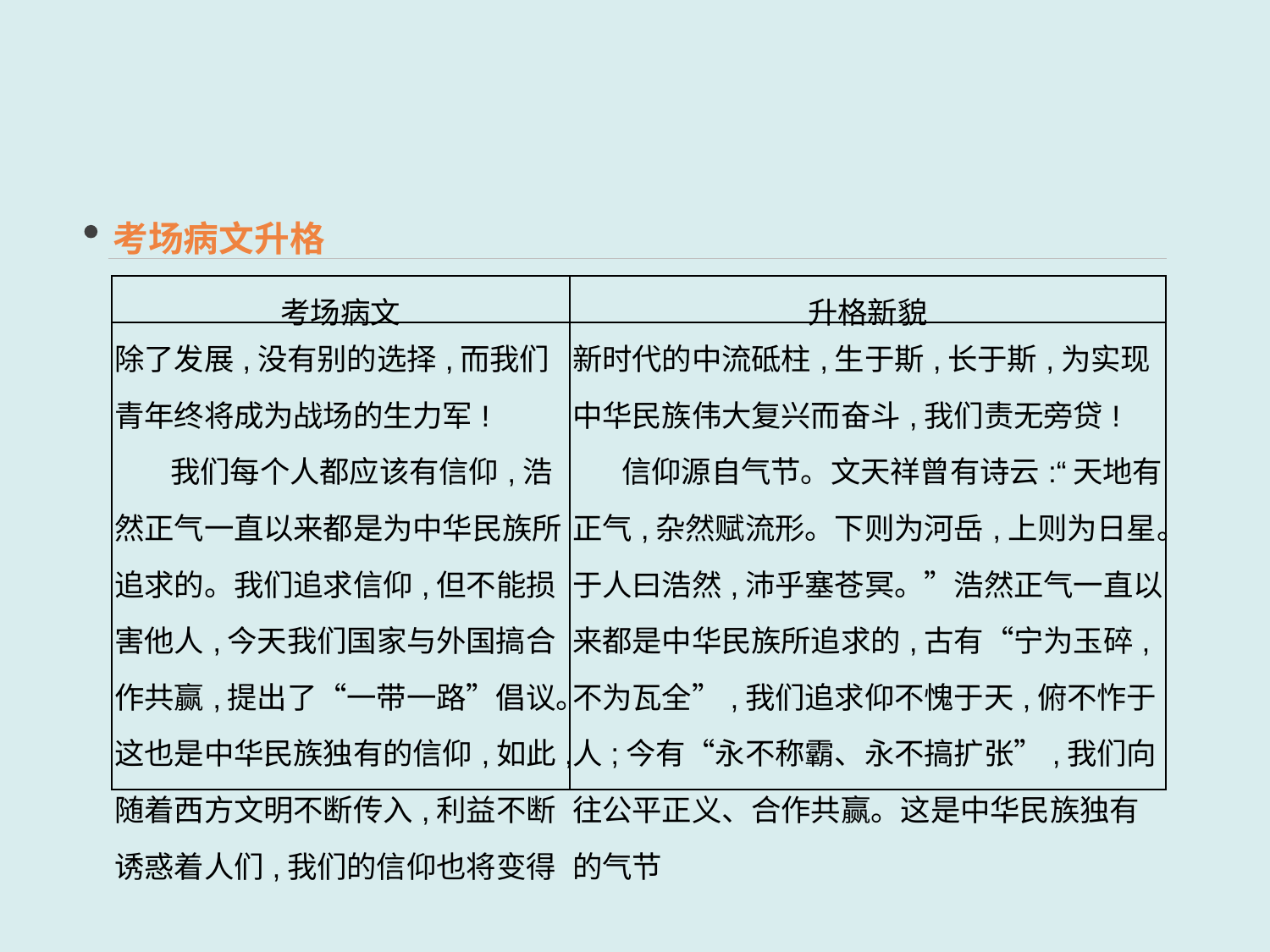

考场病文升格

| 考场病文 | 升格新貌 |
| --- | --- |
| 除了发展,没有别的选择,而我们青年终将成为战场的生力军! 我们每个人都应该有信仰,浩然正气一直以来都是为中华民族所追求的。我们追求信仰,但不能损害他人,今天我们国家与外国搞合作共赢,提出了“一带一路”倡议。这也是中华民族独有的信仰,如此,随着西方文明不断传入,利益不断诱惑着人们,我们的信仰也将变得 | 新时代的中流砥柱,生于斯,长于斯,为实现中华民族伟大复兴而奋斗,我们责无旁贷! 信仰源自气节。文天祥曾有诗云:“天地有正气,杂然赋流形。下则为河岳,上则为日星。于人曰浩然,沛乎塞苍冥。”浩然正气一直以来都是中华民族所追求的,古有“宁为玉碎,不为瓦全”,我们追求仰不愧于天,俯不怍于人;今有“永不称霸、永不搞扩张”,我们向往公平正义、合作共赢。这是中华民族独有的气节 |